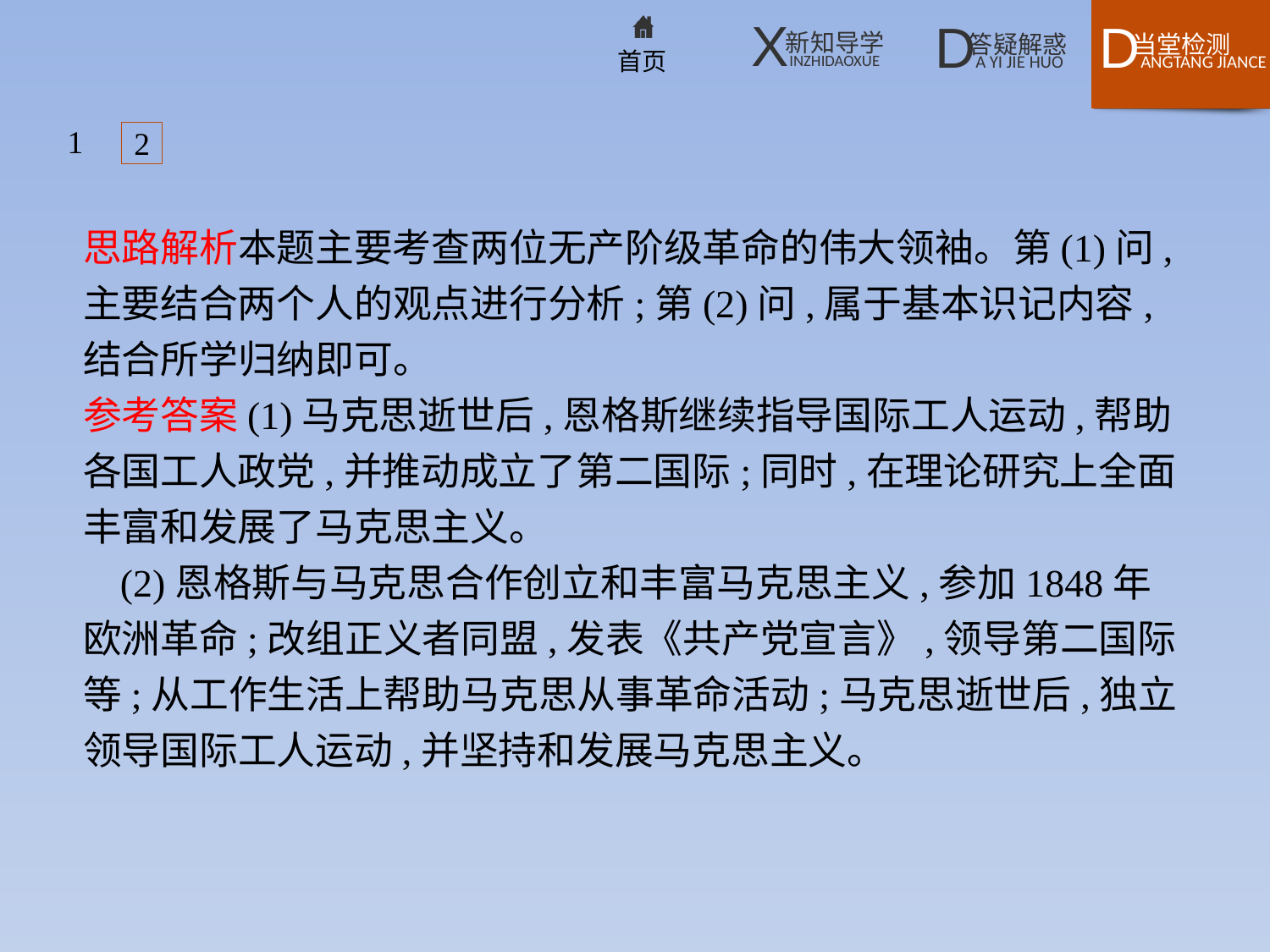

1
2
思路解析本题主要考查两位无产阶级革命的伟大领袖。第(1)问,主要结合两个人的观点进行分析;第(2)问,属于基本识记内容,结合所学归纳即可。
参考答案(1)马克思逝世后,恩格斯继续指导国际工人运动,帮助各国工人政党,并推动成立了第二国际;同时,在理论研究上全面丰富和发展了马克思主义。
(2)恩格斯与马克思合作创立和丰富马克思主义,参加1848年欧洲革命;改组正义者同盟,发表《共产党宣言》,领导第二国际等;从工作生活上帮助马克思从事革命活动;马克思逝世后,独立领导国际工人运动,并坚持和发展马克思主义。